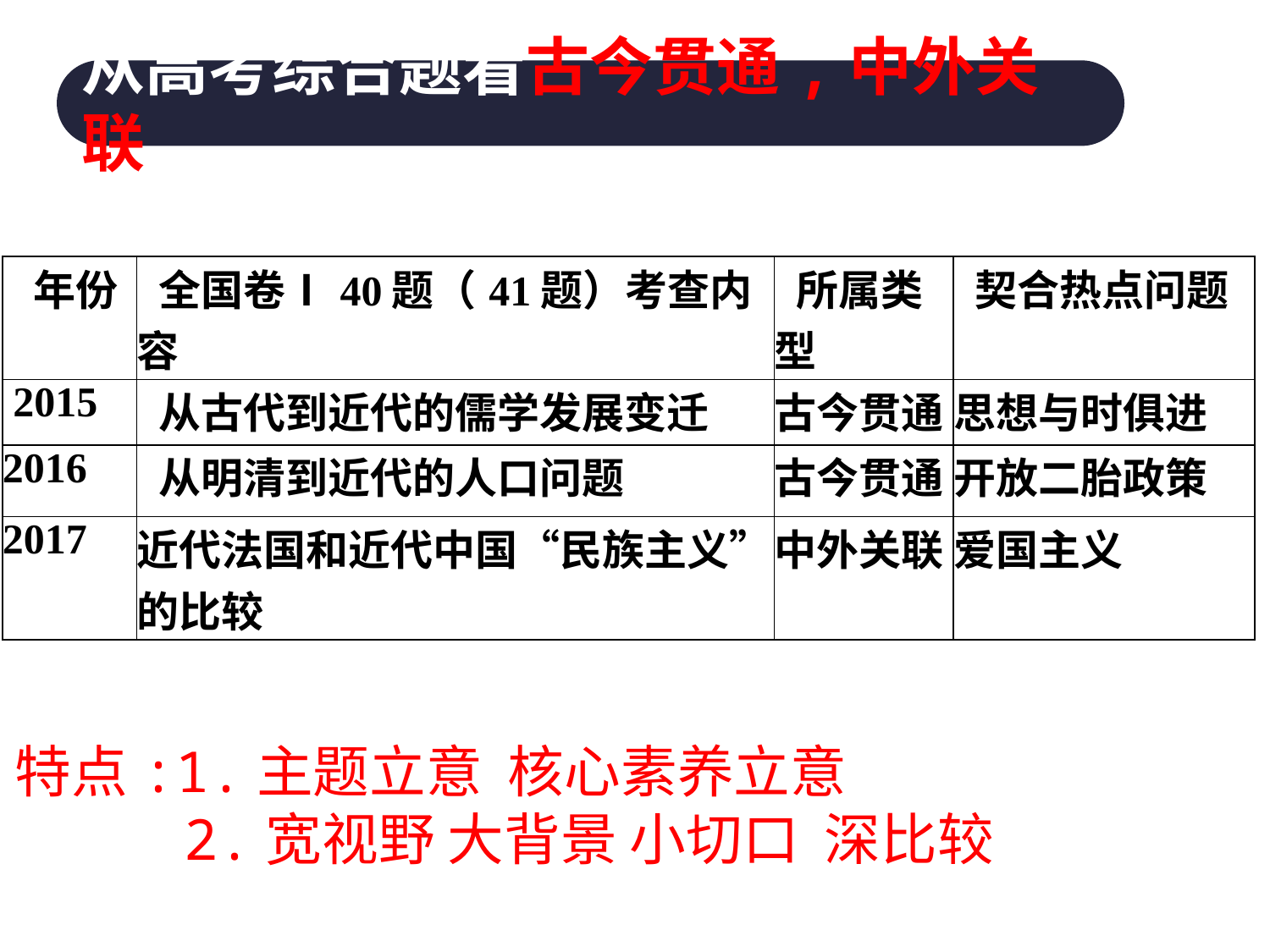

从高考综合题看古今贯通,中外关联
| 年份 | 全国卷Ⅰ40题（41题）考查内容 | 所属类型 | 契合热点问题 |
| --- | --- | --- | --- |
| 2015 | 从古代到近代的儒学发展变迁 | 古今贯通 | 思想与时俱进 |
| 2016 | 从明清到近代的人口问题 | 古今贯通 | 开放二胎政策 |
| 2017 | 近代法国和近代中国“民族主义”的比较 | 中外关联 | 爱国主义 |
特点:1.主题立意  核心素养立意
     2.宽视野 大背景 小切口  深比较